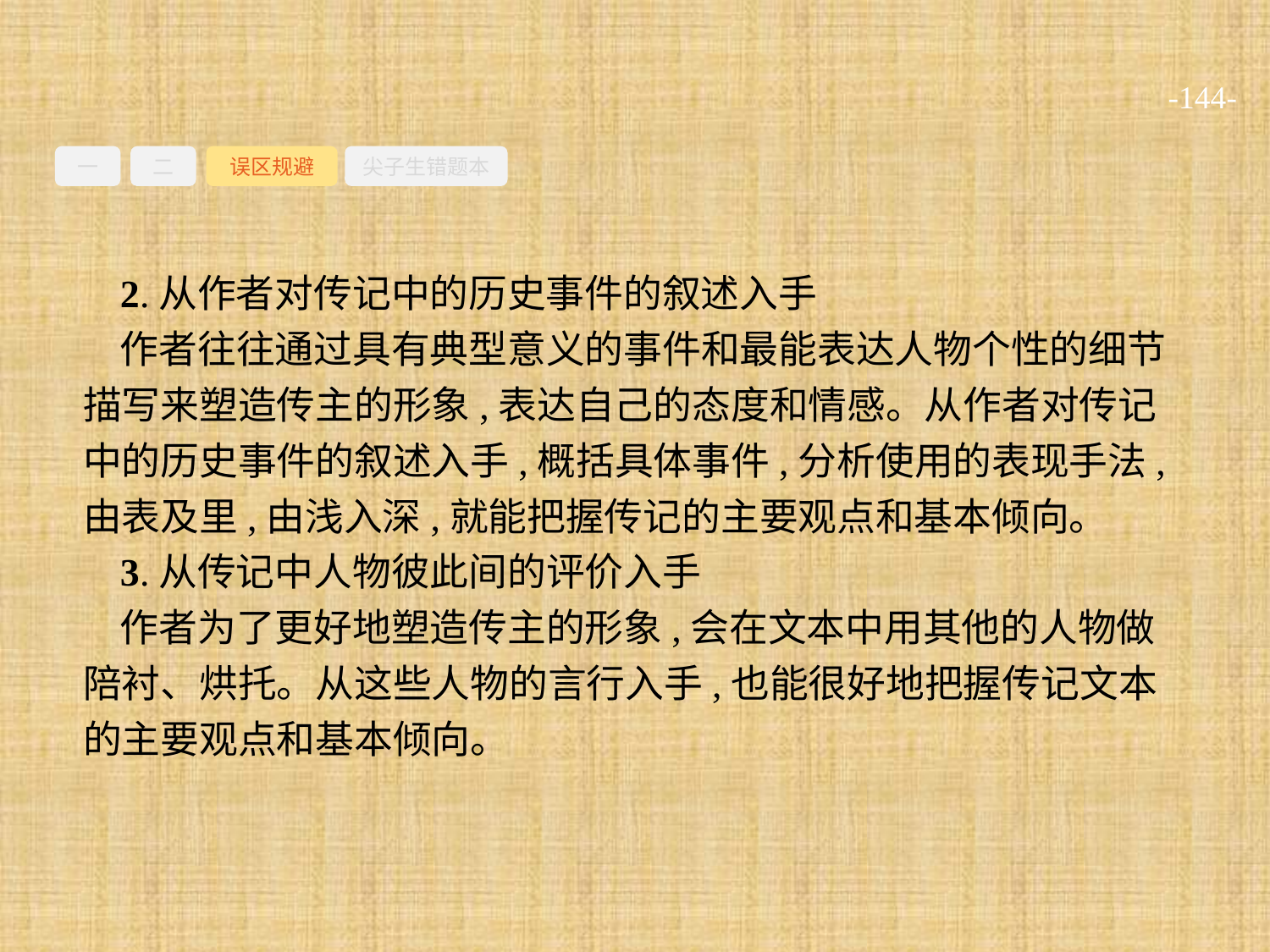

-144-
一
二
误区规避
尖子生错题本
2.从作者对传记中的历史事件的叙述入手
作者往往通过具有典型意义的事件和最能表达人物个性的细节描写来塑造传主的形象,表达自己的态度和情感。从作者对传记中的历史事件的叙述入手,概括具体事件,分析使用的表现手法,由表及里,由浅入深,就能把握传记的主要观点和基本倾向。
3.从传记中人物彼此间的评价入手
作者为了更好地塑造传主的形象,会在文本中用其他的人物做陪衬、烘托。从这些人物的言行入手,也能很好地把握传记文本的主要观点和基本倾向。